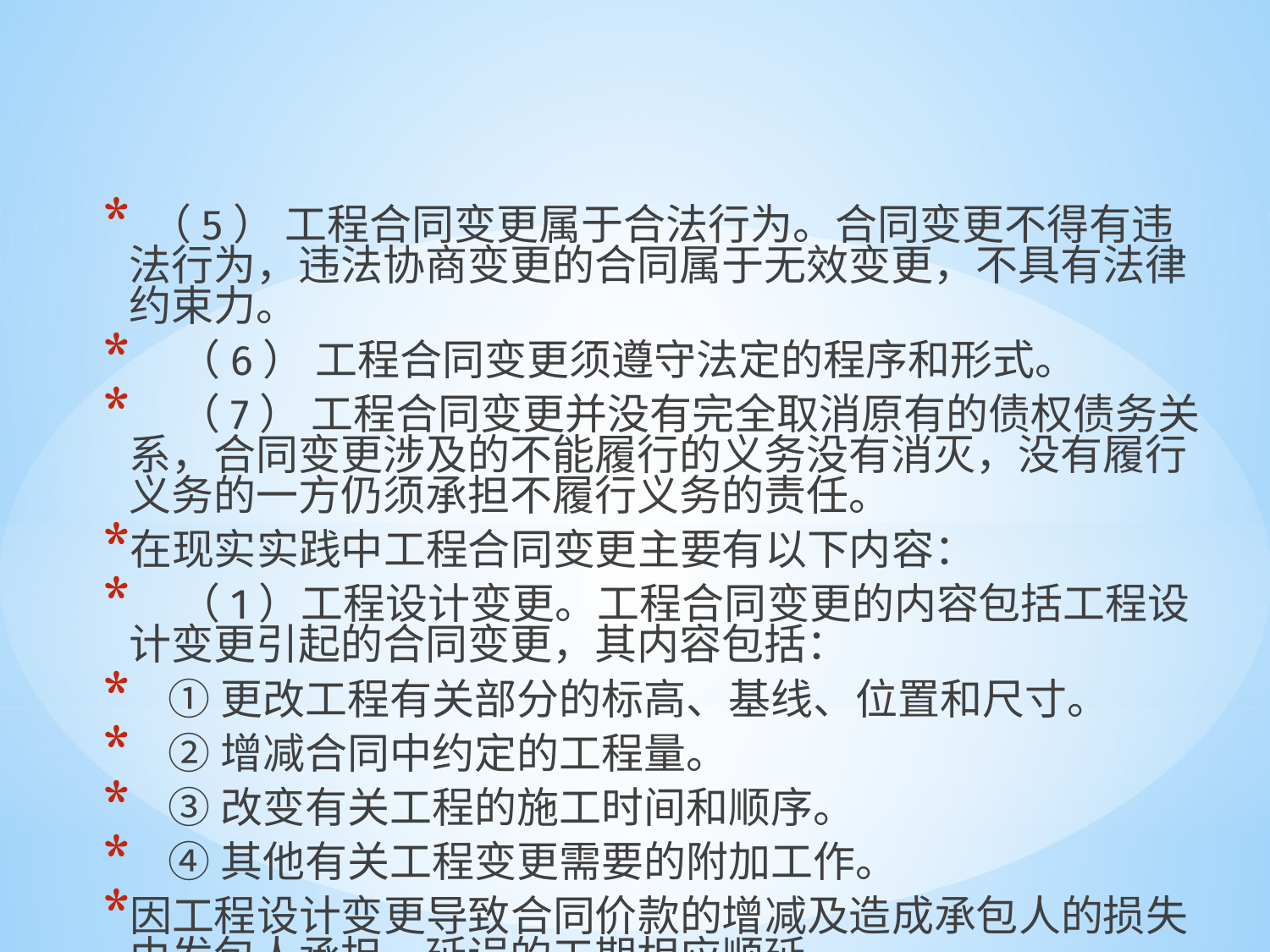

（5） 工程合同变更属于合法行为。合同变更不得有违法行为，违法协商变更的合同属于无效变更，不具有法律约束力。
    （6） 工程合同变更须遵守法定的程序和形式。
    （7） 工程合同变更并没有完全取消原有的债权债务关系，合同变更涉及的不能履行的义务没有消灭，没有履行义务的一方仍须承担不履行义务的责任。
在现实实践中工程合同变更主要有以下内容：
    （1）工程设计变更。工程合同变更的内容包括工程设计变更引起的合同变更，其内容包括：
    ①更改工程有关部分的标高、基线、位置和尺寸。
    ②增减合同中约定的工程量。
    ③改变有关工程的施工时间和顺序。
    ④其他有关工程变更需要的附加工作。
因工程设计变更导致合同价款的增减及造成承包人的损失由发包人承担，延误的工期相应顺延。

#